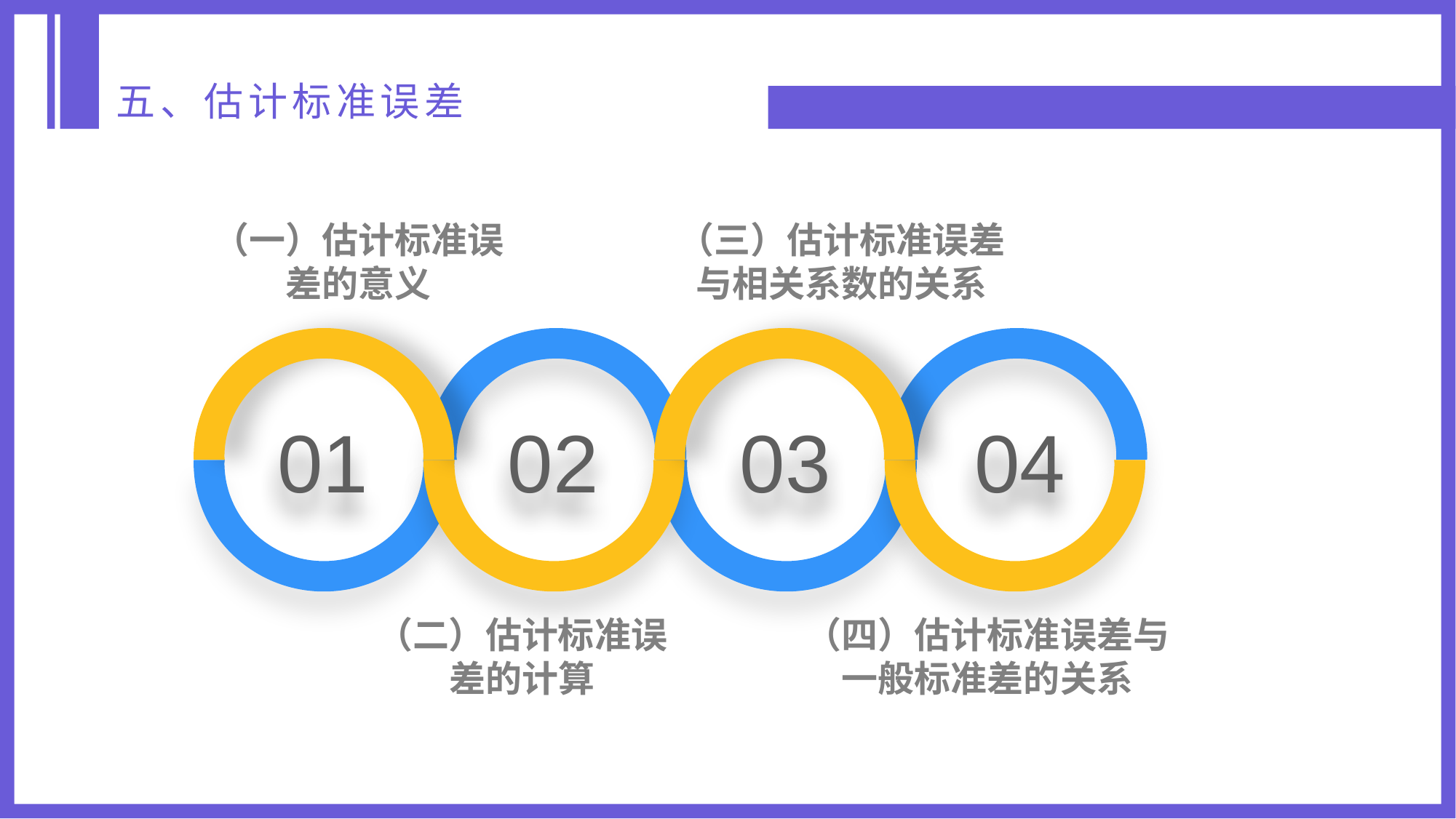

五、估计标准误差
（一）估计标准误差的意义
（三）估计标准误差与相关系数的关系

01
02
03
04

（二）估计标准误差的计算
（四）估计标准误差与一般标准差的关系